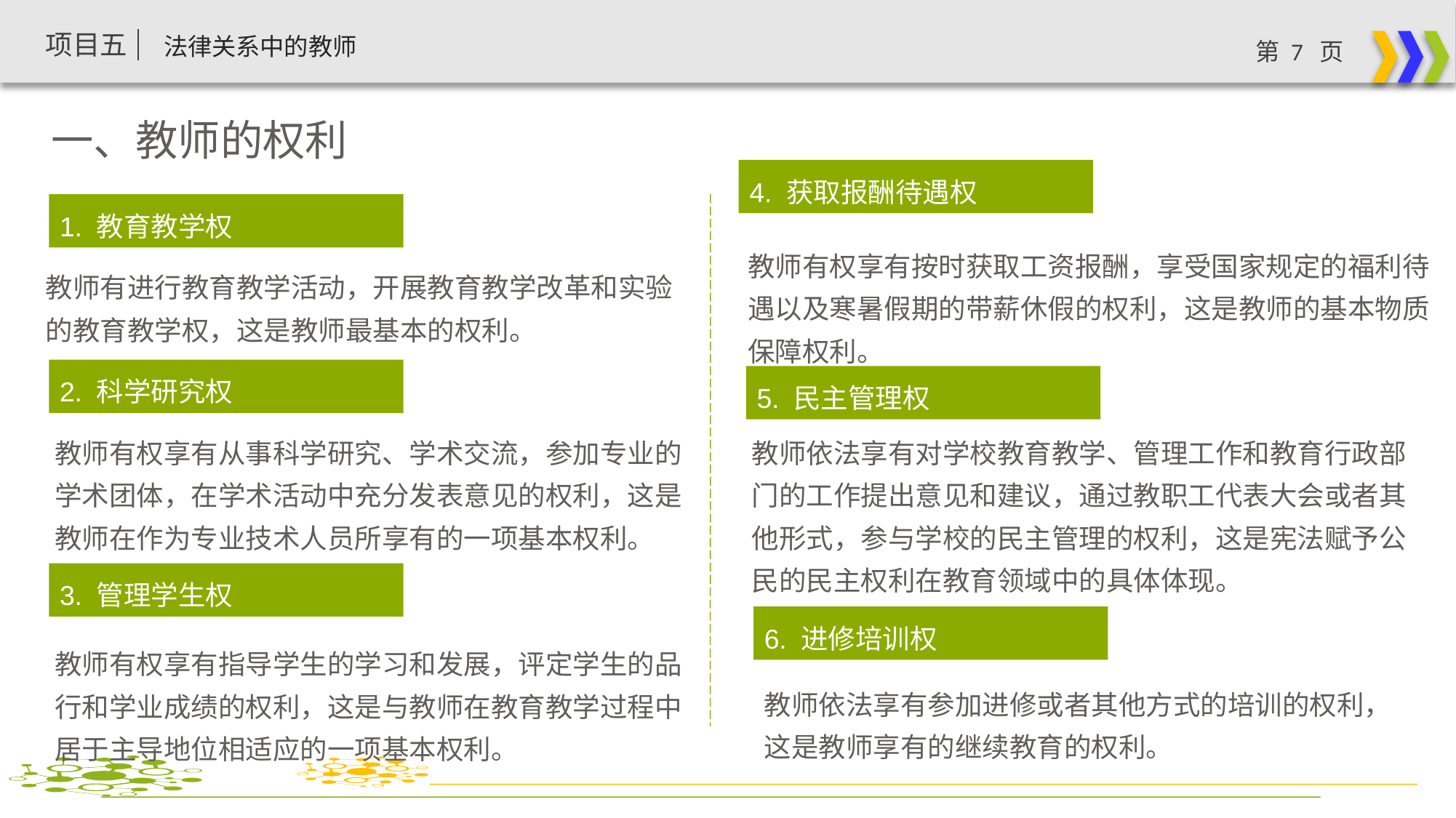

一、教师的权利
4. 获取报酬待遇权
1. 教育教学权
教师有权享有按时获取工资报酬，享受国家规定的福利待遇以及寒暑假期的带薪休假的权利，这是教师的基本物质保障权利。
教师有进行教育教学活动，开展教育教学改革和实验的教育教学权，这是教师最基本的权利。
2. 科学研究权
5. 民主管理权
教师有权享有从事科学研究、学术交流，参加专业的学术团体，在学术活动中充分发表意见的权利，这是教师在作为专业技术人员所享有的一项基本权利。
教师依法享有对学校教育教学、管理工作和教育行政部门的工作提出意见和建议，通过教职工代表大会或者其他形式，参与学校的民主管理的权利，这是宪法赋予公民的民主权利在教育领域中的具体体现。
3. 管理学生权
6. 进修培训权
教师有权享有指导学生的学习和发展，评定学生的品行和学业成绩的权利，这是与教师在教育教学过程中居于主导地位相适应的一项基本权利。
教师依法享有参加进修或者其他方式的培训的权利，这是教师享有的继续教育的权利。